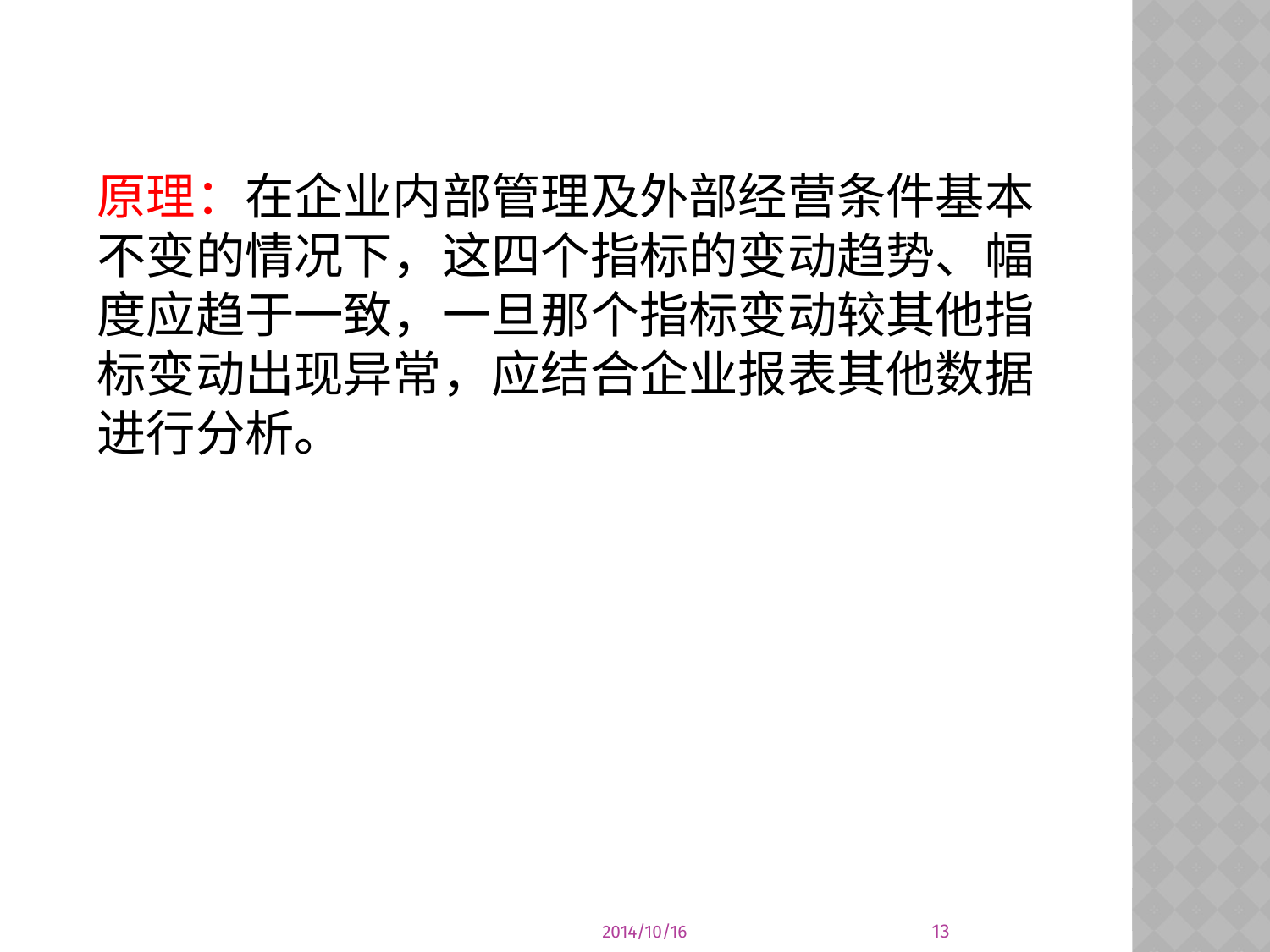

原理：在企业内部管理及外部经营条件基本不变的情况下，这四个指标的变动趋势、幅度应趋于一致，一旦那个指标变动较其他指标变动出现异常，应结合企业报表其他数据进行分析。
13
2014/10/16